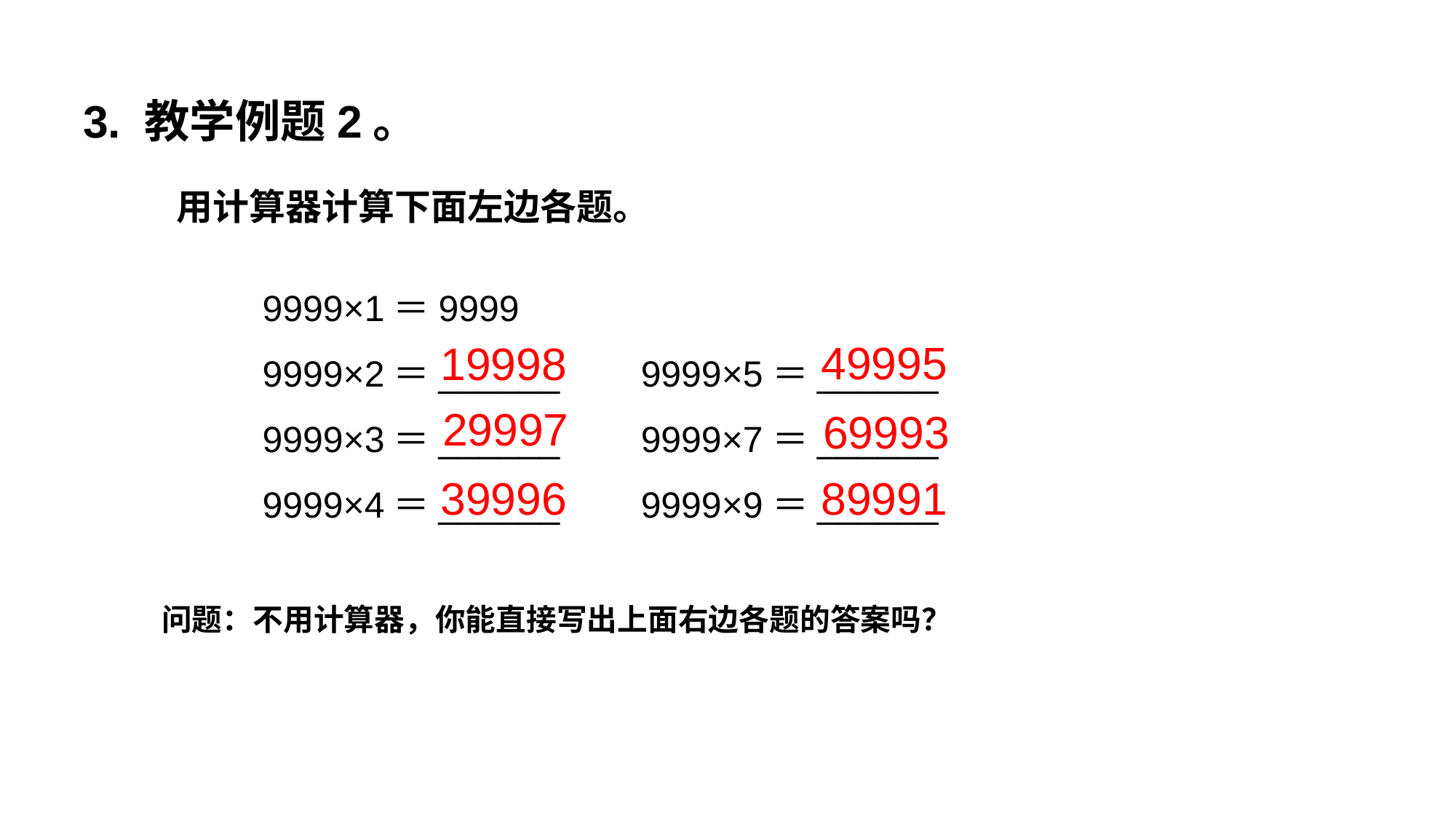

3. 教学例题2。
用计算器计算下面左边各题。
9999×1＝9999
9999×2＝______        9999×5＝______
9999×3＝______        9999×7＝______
9999×4＝______        9999×9＝______
49995
19998
29997
69993
39996
89991
问题：不用计算器，你能直接写出上面右边各题的答案吗？